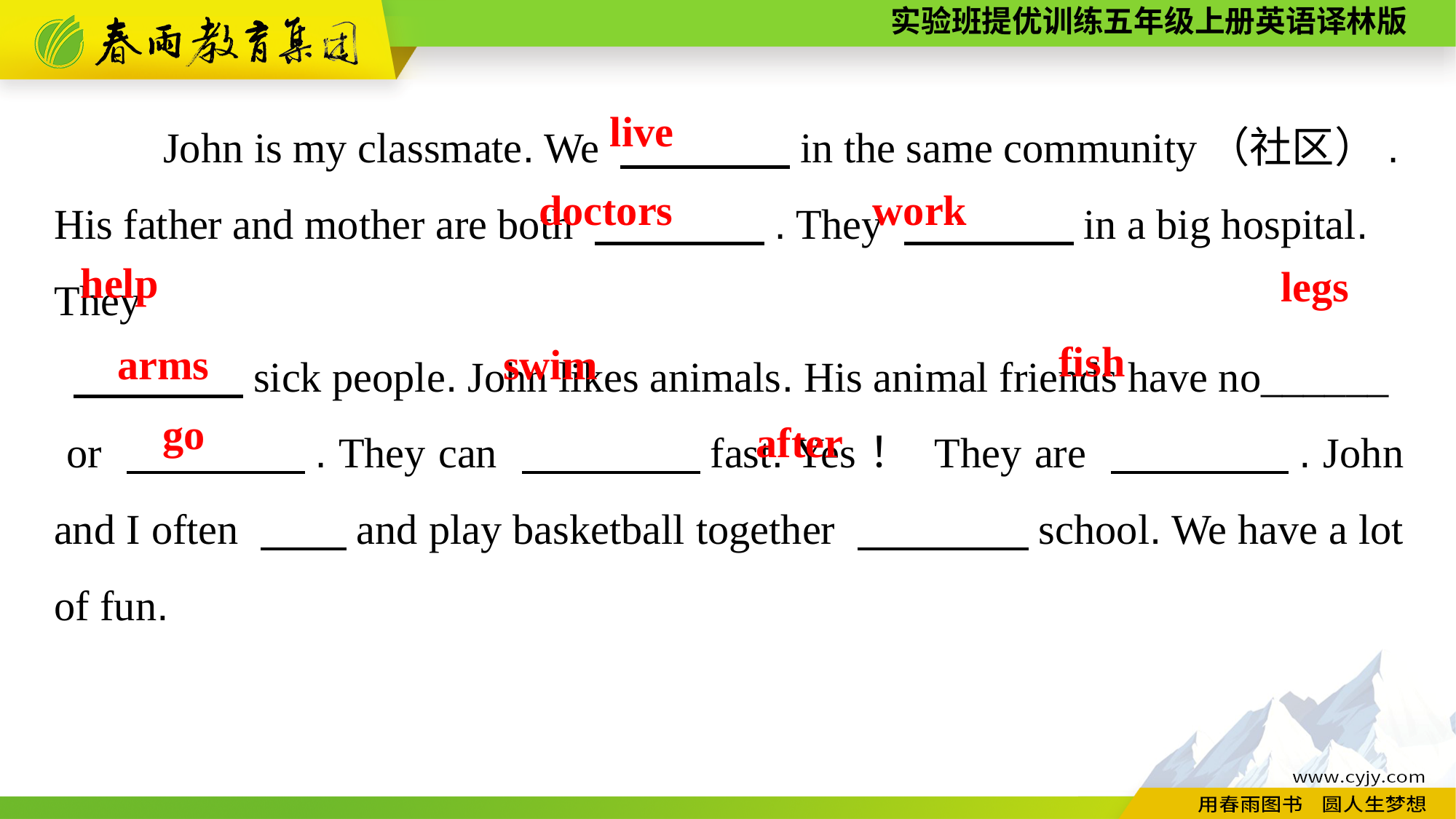

John is my classmate. We 　　　　in the same community（社区）. His father and mother are both 　　　　. They 　　　　in a big hospital. They
 　　　　sick people. John likes animals. His animal friends have no______
 or 　　　　. They can 　　　　fast. Yes！ They are 　　　　. John and I often 　　and play basketball together 　　　　school. We have a lot of fun.
live
doctors
work
help
legs
fish
arms
swim
go
after